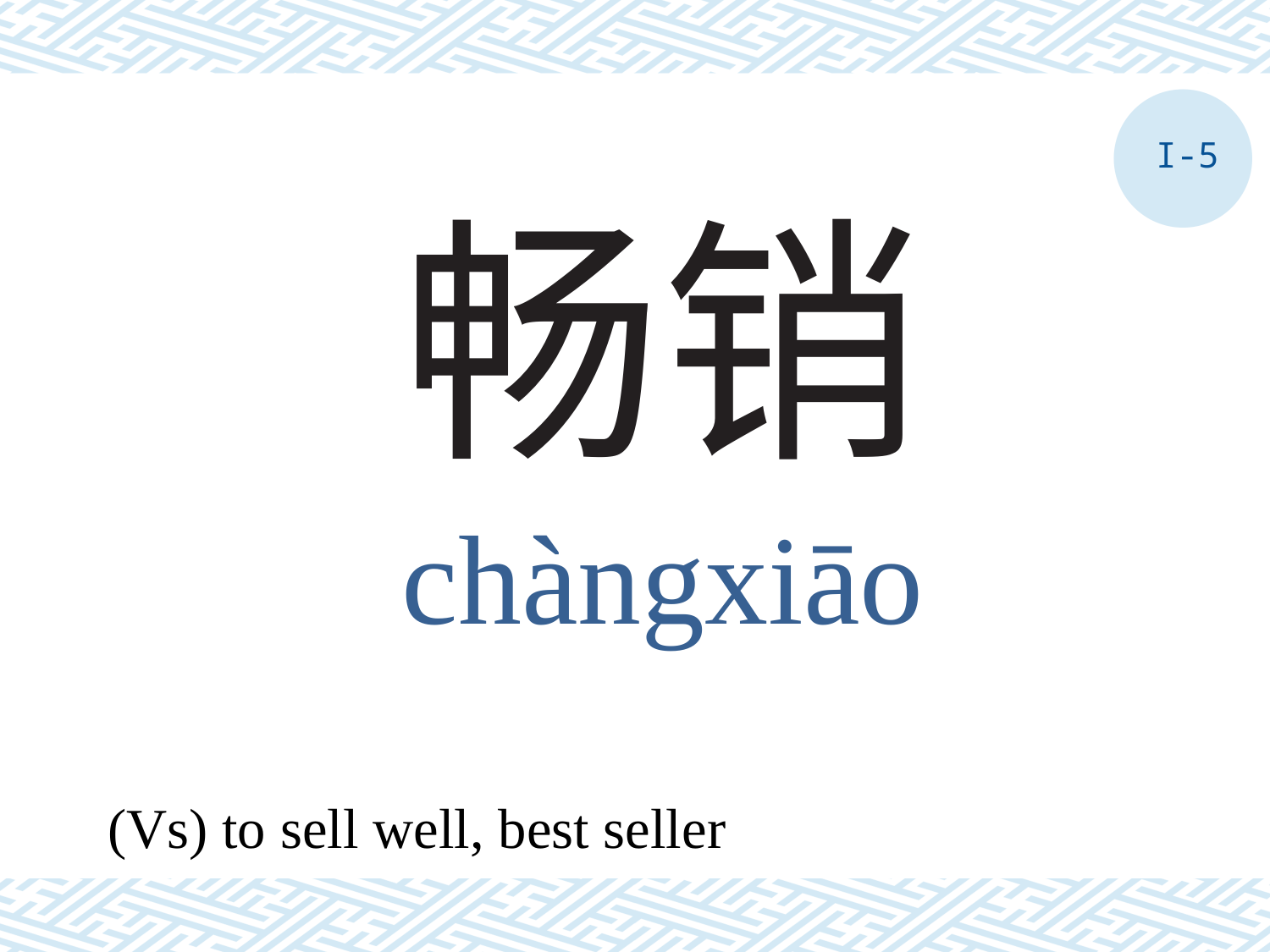

I-5

# 畅销
chàngxiāo
(Vs) to sell well, best seller